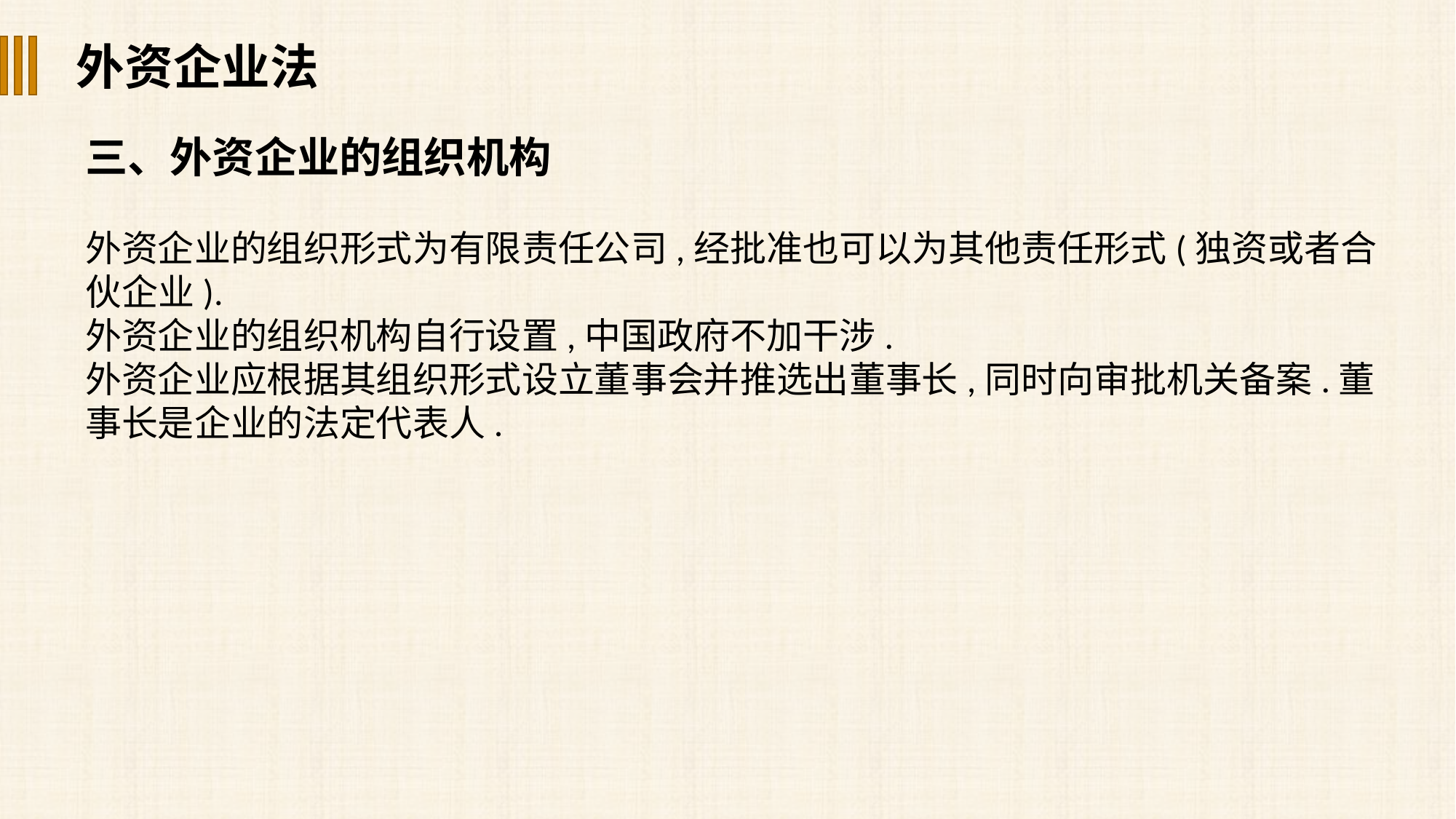

外资企业法

三、外资企业的组织机构

外资企业的组织形式为有限责任公司,经批准也可以为其他责任形式(独资或者合伙企业).
外资企业的组织机构自行设置,中国政府不加干涉.
外资企业应根据其组织形式设立董事会并推选出董事长,同时向审批机关备案.董事长是企业的法定代表人.